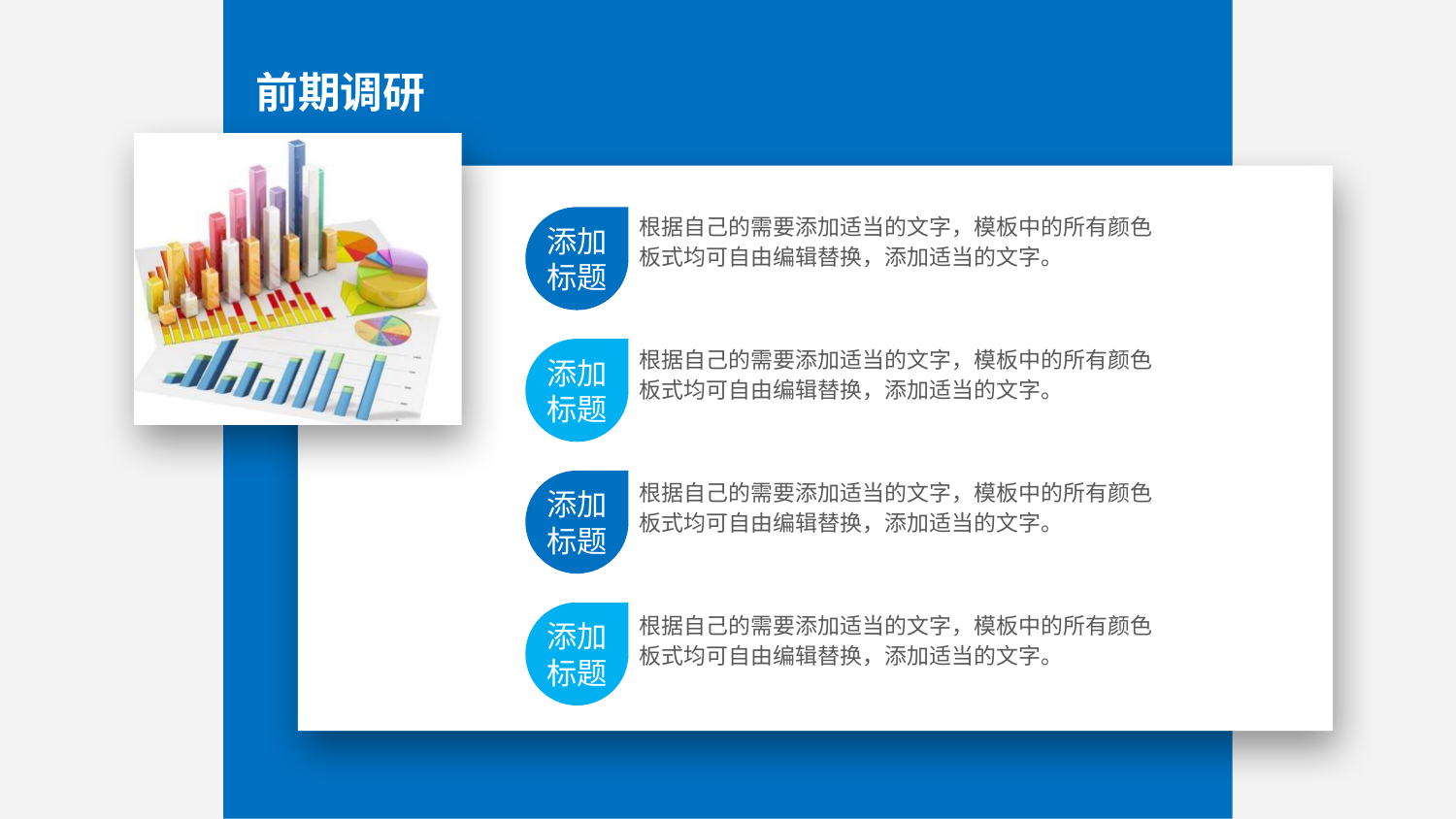

前期调研

根据自己的需要添加适当的文字，模板中的所有颜色板式均可自由编辑替换，添加适当的文字。
添加
标题
根据自己的需要添加适当的文字，模板中的所有颜色板式均可自由编辑替换，添加适当的文字。
添加
标题
根据自己的需要添加适当的文字，模板中的所有颜色板式均可自由编辑替换，添加适当的文字。
添加
标题
根据自己的需要添加适当的文字，模板中的所有颜色板式均可自由编辑替换，添加适当的文字。
添加
标题